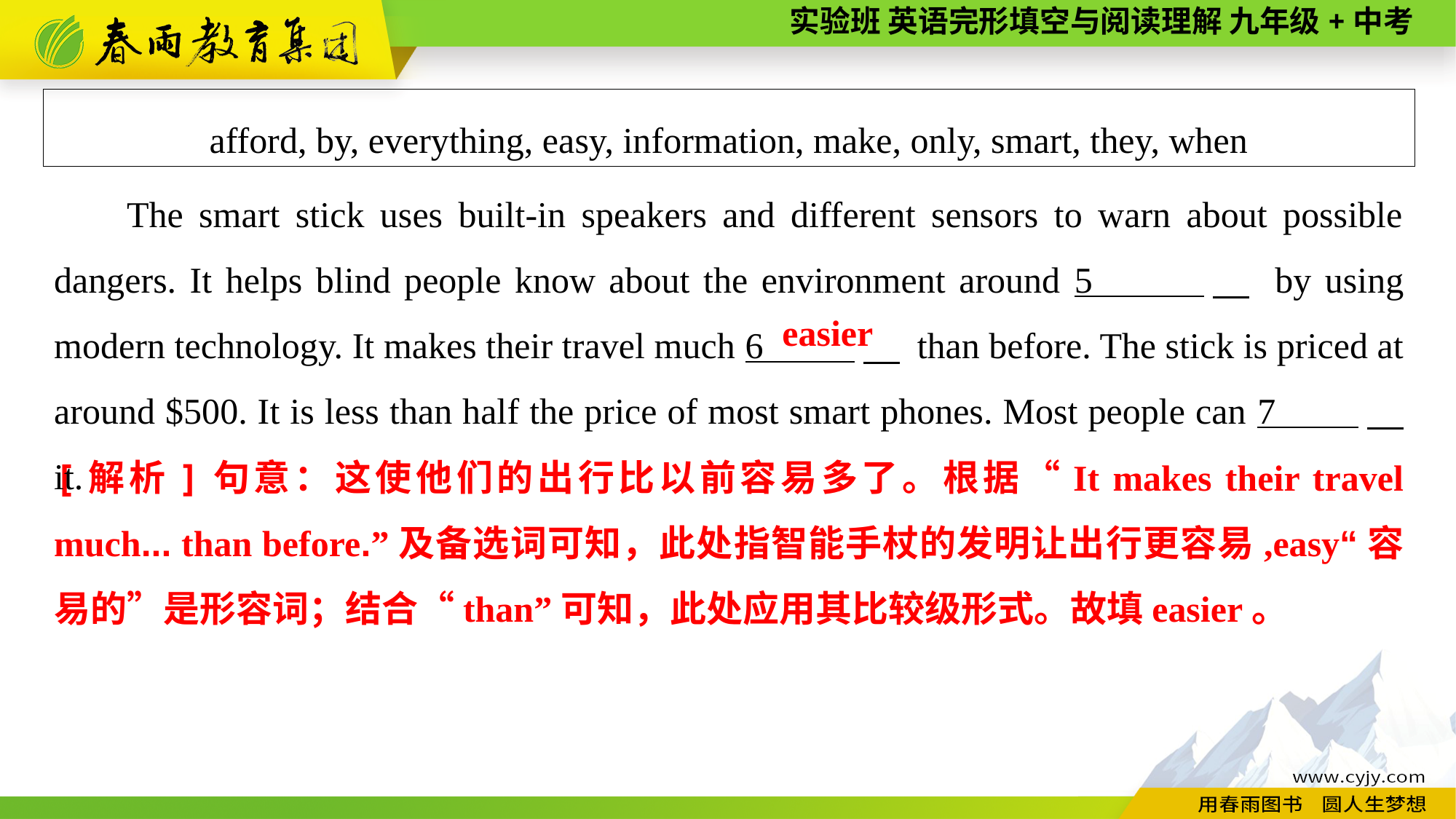

afford, by, everything, easy, information, make, only, smart, they, when
The smart stick uses built-in speakers and different sensors to warn about possible dangers. It helps blind people know about the environment around 5        　 by using modern technology. It makes their travel much 6          　 than before. The stick is priced at around $500. It is less than half the price of most smart phones. Most people can 7        　 it.
easier
[解析]句意：这使他们的出行比以前容易多了。根据“It makes their travel much... than before.”及备选词可知，此处指智能手杖的发明让出行更容易,easy“容易的”是形容词；结合“than”可知，此处应用其比较级形式。故填easier。